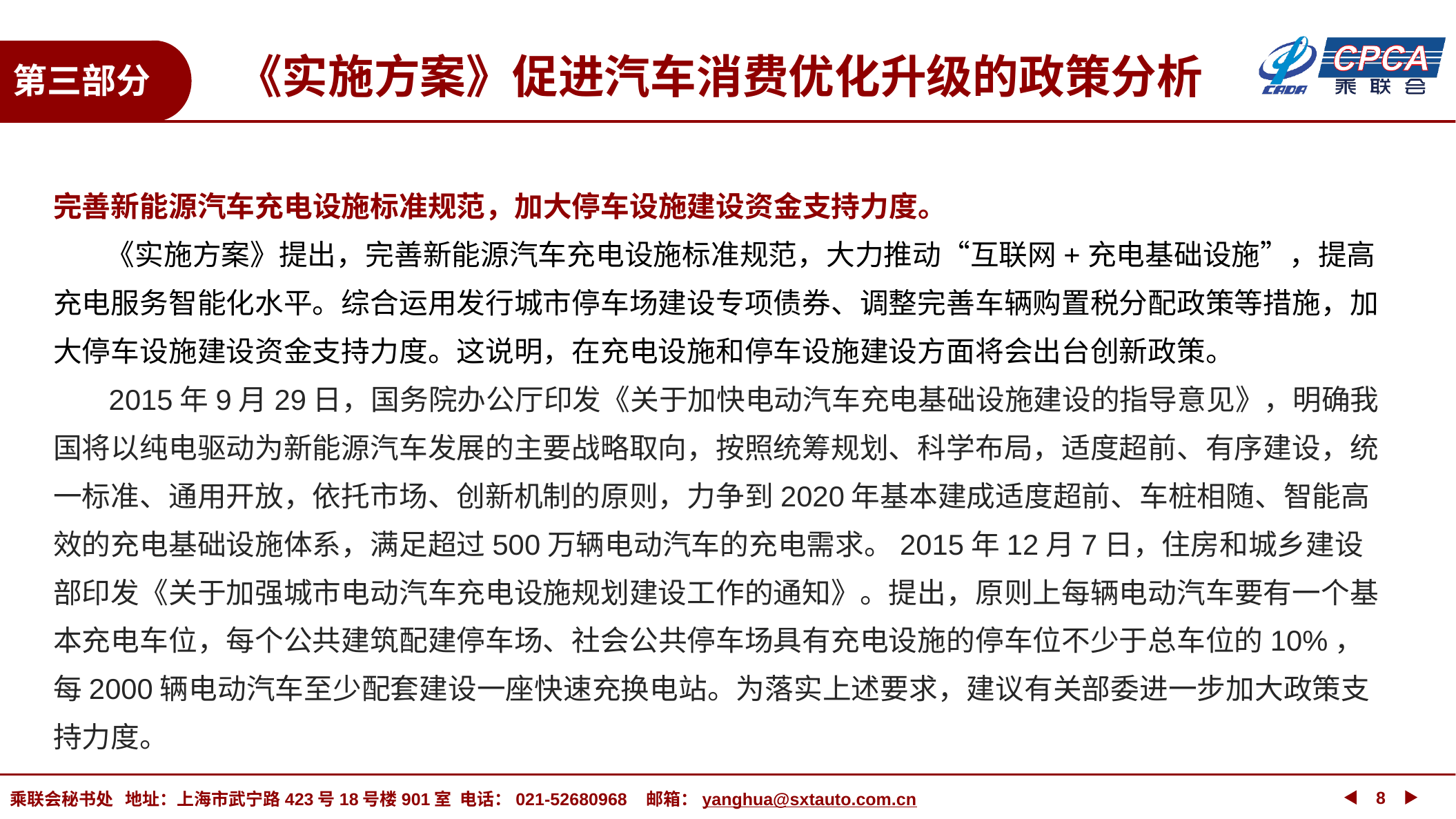

《实施方案》促进汽车消费优化升级的政策分析
第三部分
完善新能源汽车充电设施标准规范，加大停车设施建设资金支持力度。
       《实施方案》提出，完善新能源汽车充电设施标准规范，大力推动“互联网+充电基础设施”，提高充电服务智能化水平。综合运用发行城市停车场建设专项债券、调整完善车辆购置税分配政策等措施，加大停车设施建设资金支持力度。这说明，在充电设施和停车设施建设方面将会出台创新政策。
       2015年9月29日，国务院办公厅印发《关于加快电动汽车充电基础设施建设的指导意见》，明确我国将以纯电驱动为新能源汽车发展的主要战略取向，按照统筹规划、科学布局，适度超前、有序建设，统一标准、通用开放，依托市场、创新机制的原则，力争到2020年基本建成适度超前、车桩相随、智能高效的充电基础设施体系，满足超过500万辆电动汽车的充电需求。2015年12月7日，住房和城乡建设部印发《关于加强城市电动汽车充电设施规划建设工作的通知》。提出，原则上每辆电动汽车要有一个基本充电车位，每个公共建筑配建停车场、社会公共停车场具有充电设施的停车位不少于总车位的10%，每2000辆电动汽车至少配套建设一座快速充换电站。为落实上述要求，建议有关部委进一步加大政策支持力度。